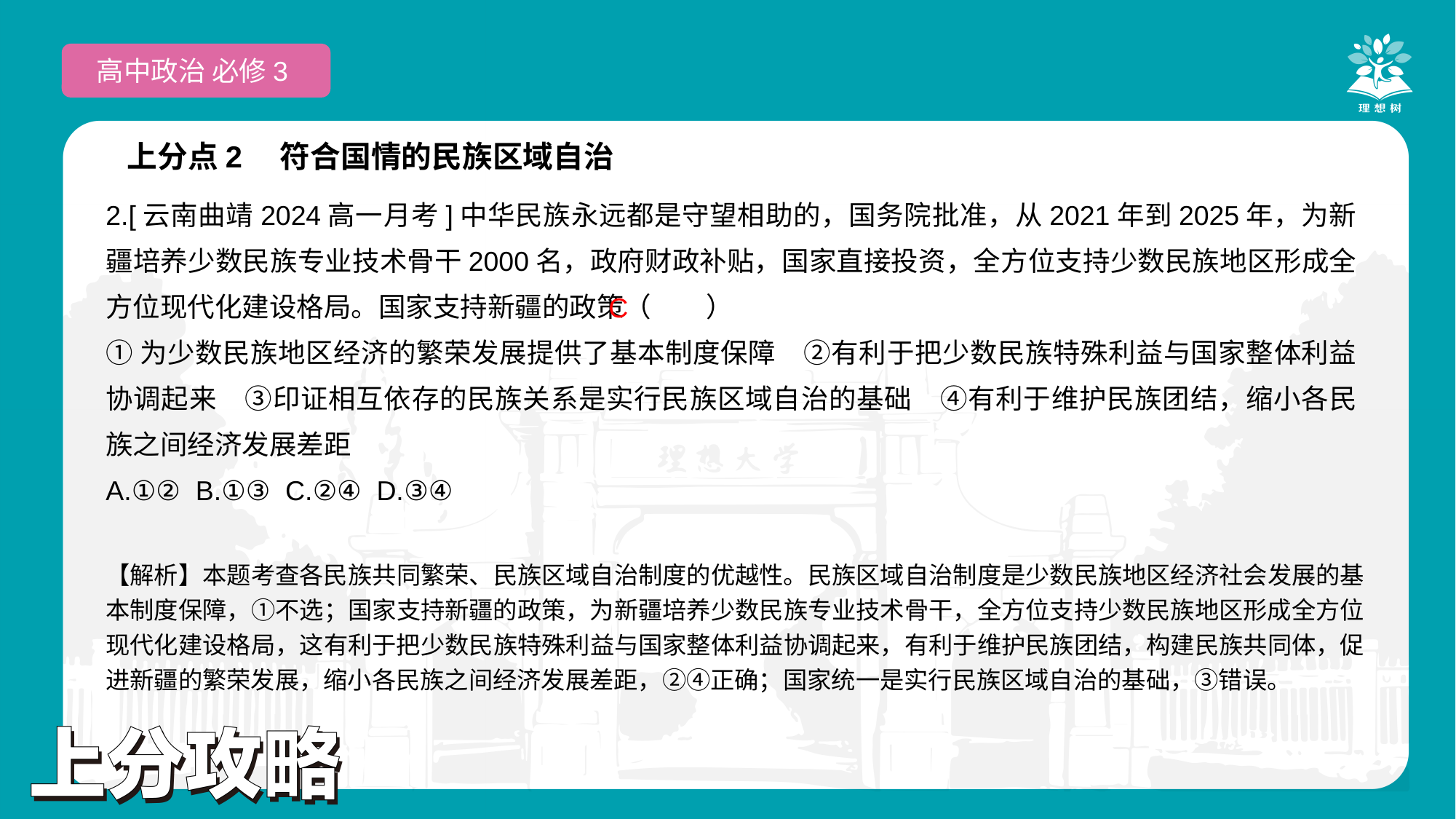

高中政治 必修3
上分点2　符合国情的民族区域自治
2.[云南曲靖2024高一月考]中华民族永远都是守望相助的，国务院批准，从2021年到2025年，为新疆培养少数民族专业技术骨干2000名，政府财政补贴，国家直接投资，全方位支持少数民族地区形成全方位现代化建设格局。国家支持新疆的政策（　　）
①为少数民族地区经济的繁荣发展提供了基本制度保障　②有利于把少数民族特殊利益与国家整体利益协调起来　③印证相互依存的民族关系是实行民族区域自治的基础　④有利于维护民族团结，缩小各民族之间经济发展差距
A.①②  B.①③  C.②④  D.③④
 C
【解析】本题考查各民族共同繁荣、民族区域自治制度的优越性。民族区域自治制度是少数民族地区经济社会发展的基本制度保障，①不选；国家支持新疆的政策，为新疆培养少数民族专业技术骨干，全方位支持少数民族地区形成全方位现代化建设格局，这有利于把少数民族特殊利益与国家整体利益协调起来，有利于维护民族团结，构建民族共同体，促进新疆的繁荣发展，缩小各民族之间经济发展差距，②④正确；国家统一是实行民族区域自治的基础，③错误。